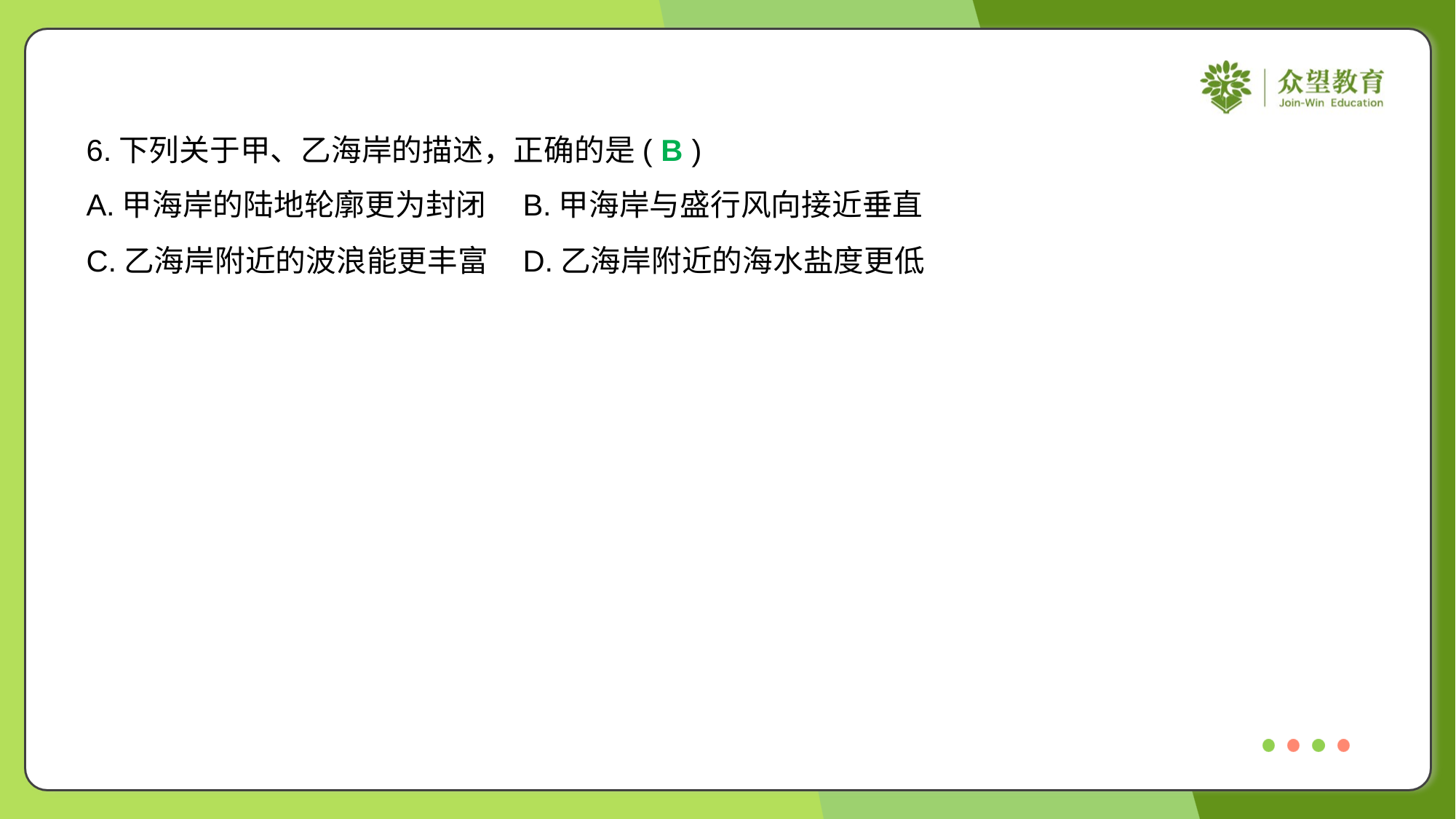

6.下列关于甲、乙海岸的描述，正确的是(     )
B
A.甲海岸的陆地轮廓更为封闭	B.甲海岸与盛行风向接近垂直
C.乙海岸附近的波浪能更丰富	D.乙海岸附近的海水盐度更低